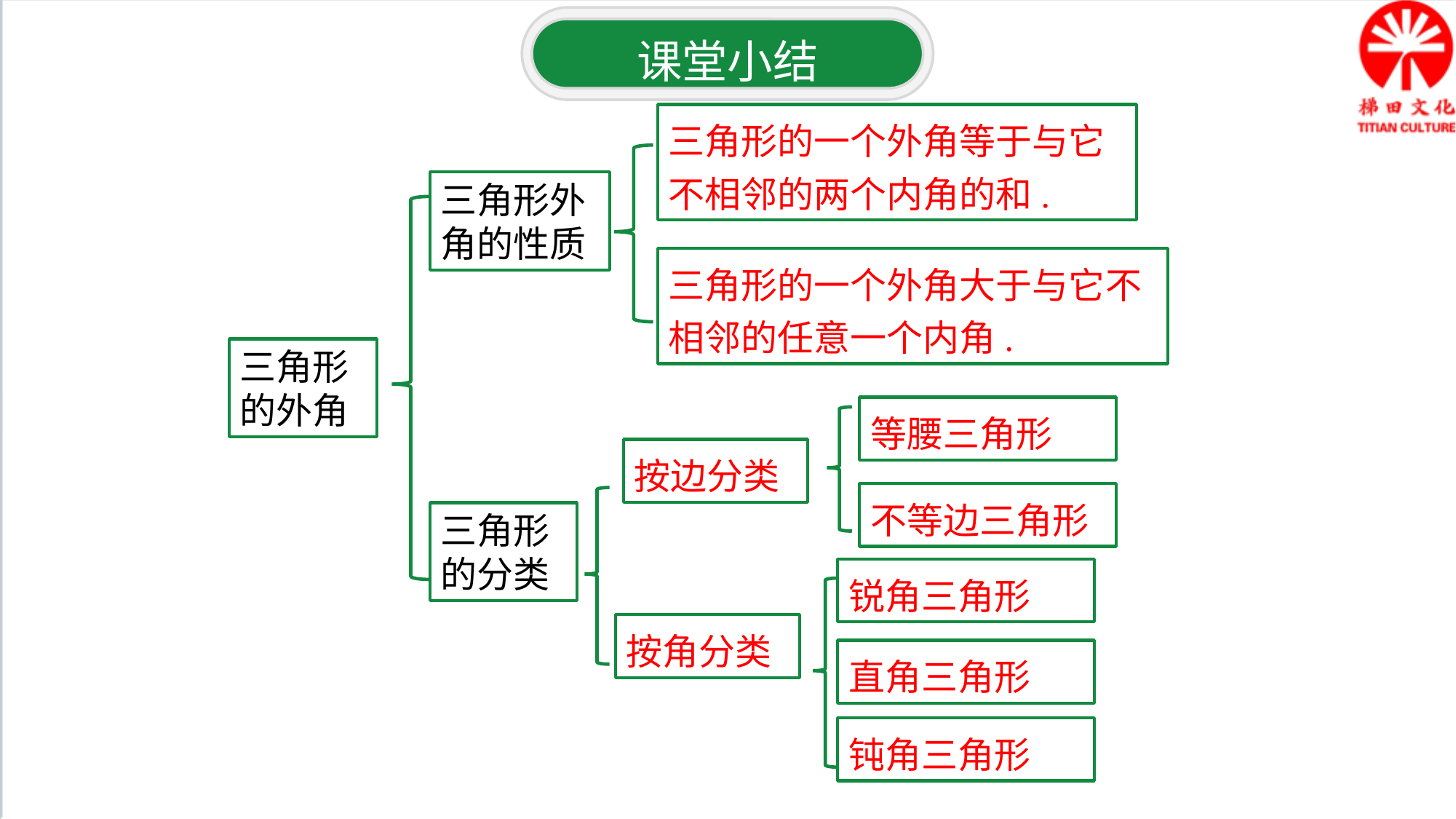

课堂小结
三角形的一个外角等于与它不相邻的两个内角的和.

三角形外角的性质

三角形的一个外角大于与它不相邻的任意一个内角.
三角形的外角
等腰三角形

按边分类
不等边三角形

三角形的分类
锐角三角形

按角分类
直角三角形
钝角三角形